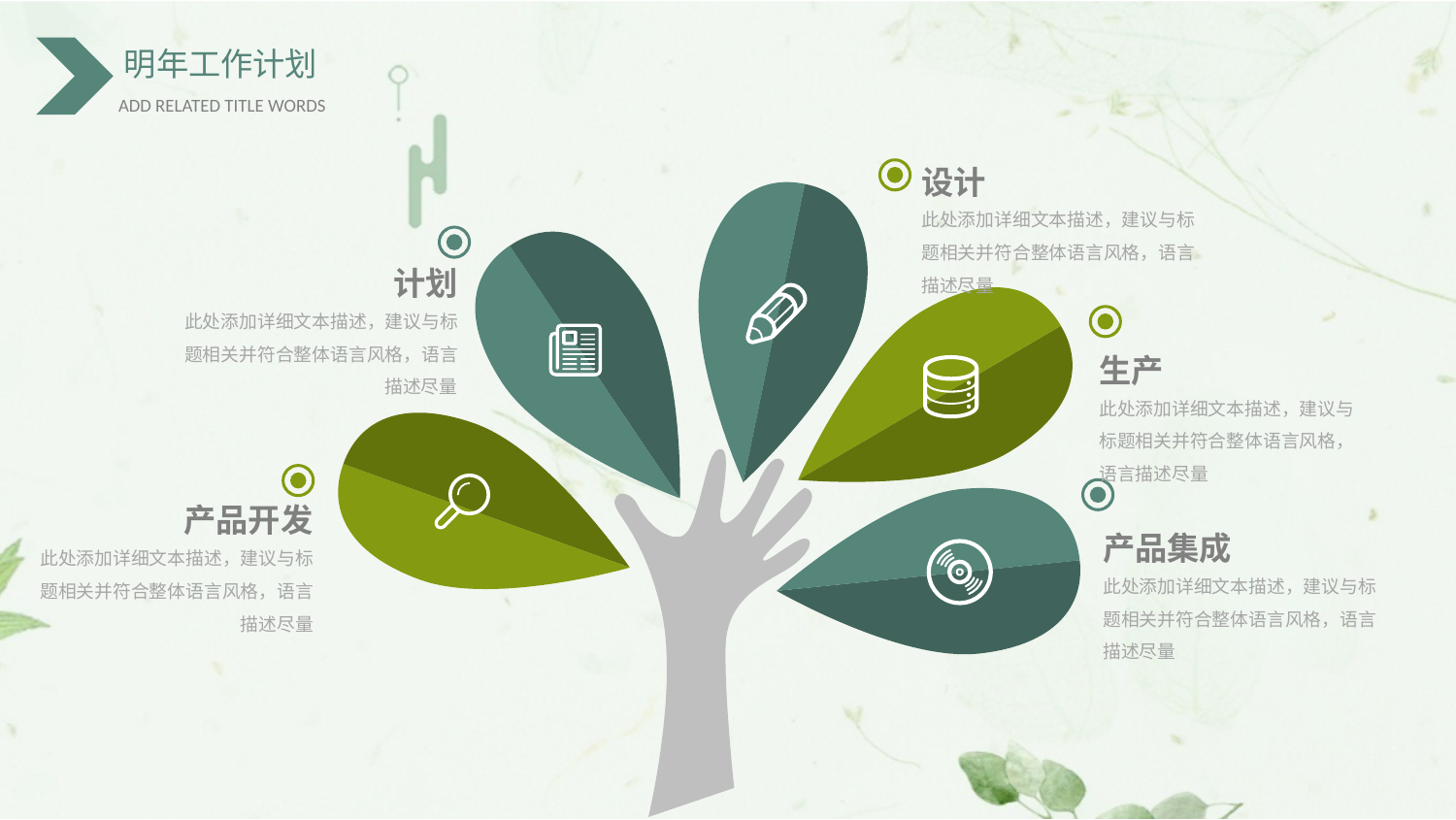

设计
此处添加详细文本描述，建议与标题相关并符合整体语言风格，语言描述尽量

计划
此处添加详细文本描述，建议与标题相关并符合整体语言风格，语言描述尽量

生产
此处添加详细文本描述，建议与标题相关并符合整体语言风格，语言描述尽量

产品开发
此处添加详细文本描述，建议与标题相关并符合整体语言风格，语言描述尽量
产品集成
此处添加详细文本描述，建议与标题相关并符合整体语言风格，语言描述尽量